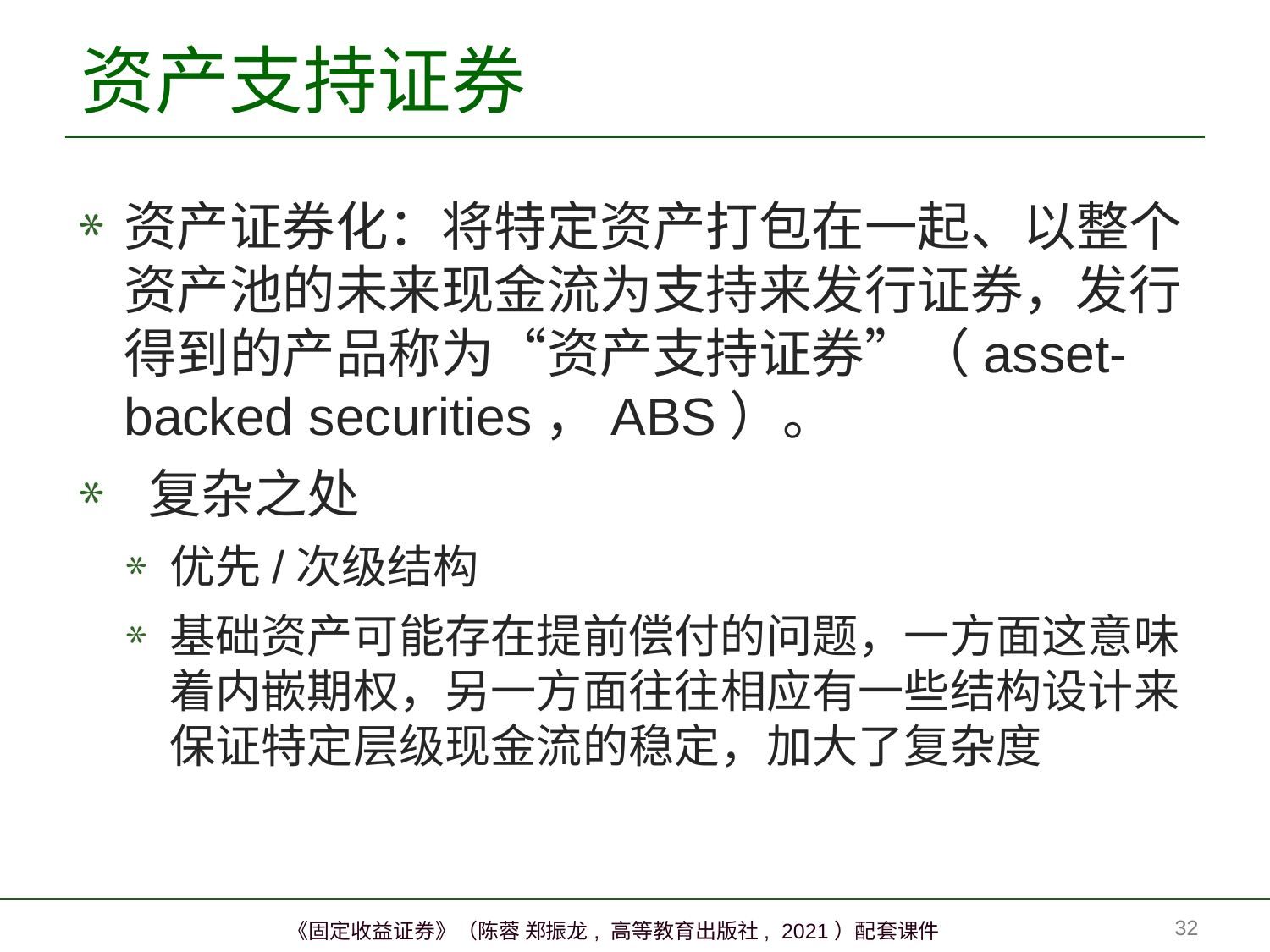

# 资产支持证券
资产证券化：将特定资产打包在一起、以整个资产池的未来现金流为支持来发行证券，发行得到的产品称为“资产支持证券”（asset-backed securities，ABS）。
 复杂之处
优先/次级结构
基础资产可能存在提前偿付的问题，一方面这意味着内嵌期权，另一方面往往相应有一些结构设计来保证特定层级现金流的稳定，加大了复杂度
32